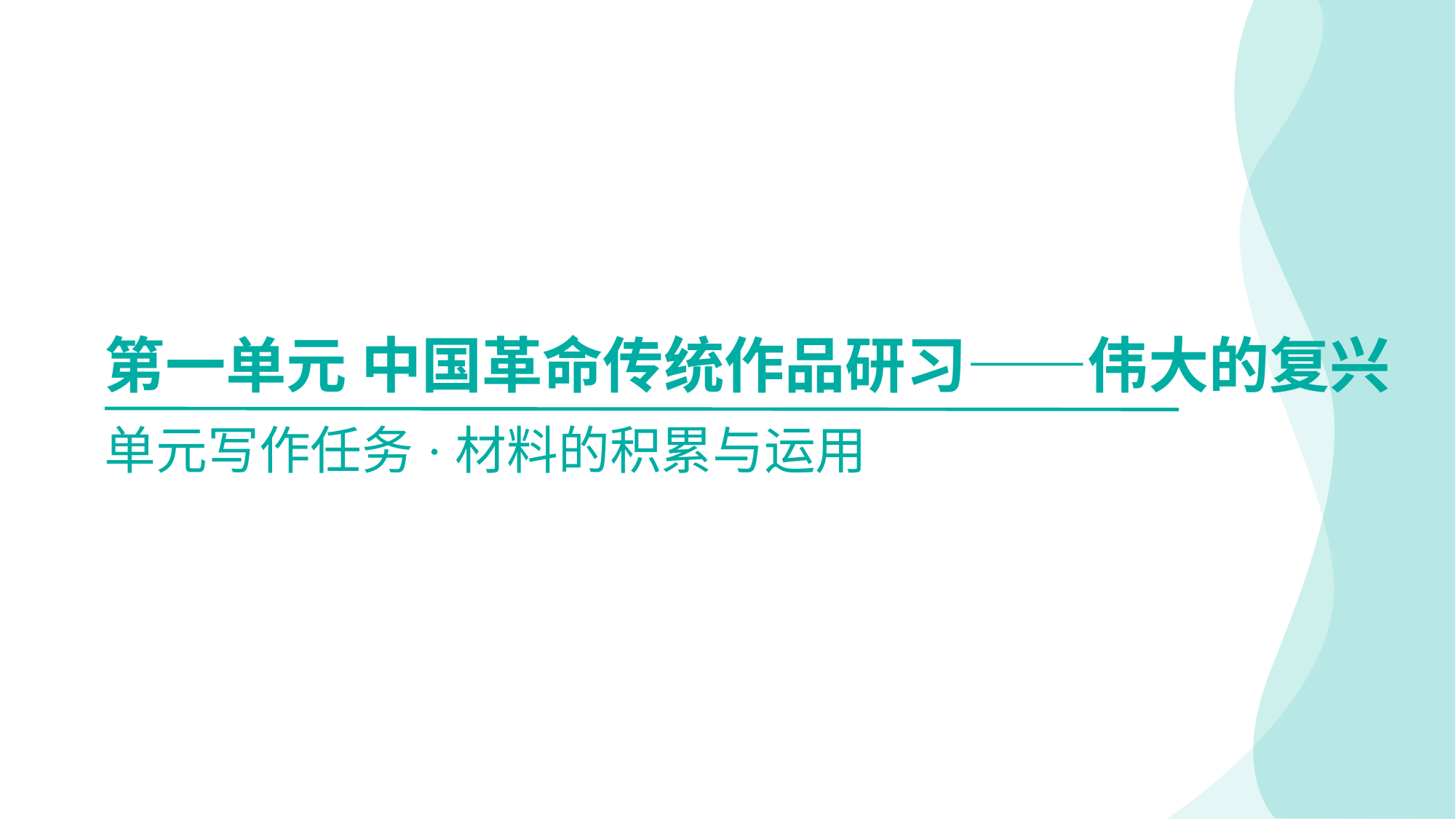

第一单元 中国革命传统作品研习——伟大的复兴

单元写作任务·材料的积累与运用